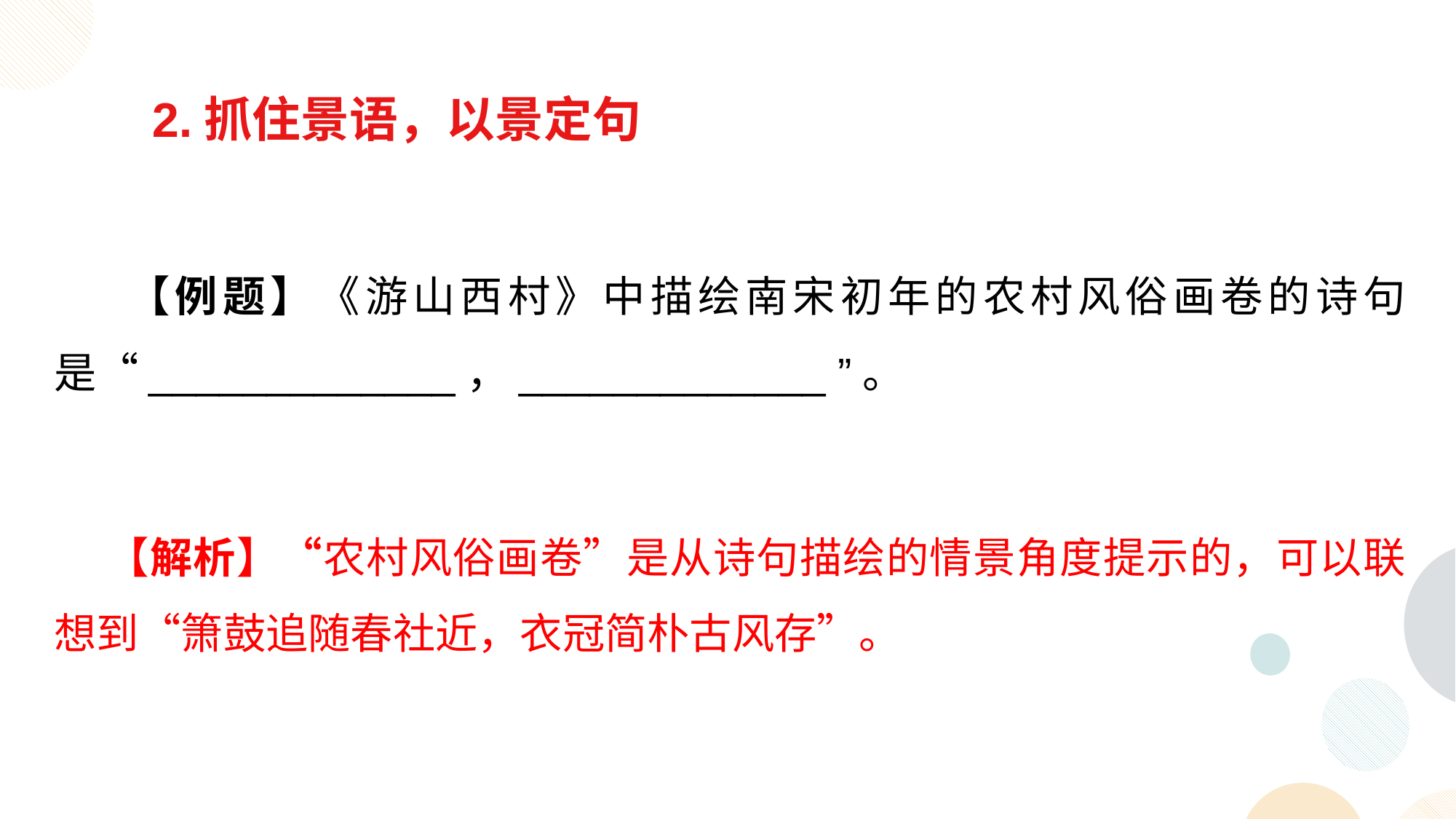

2.抓住景语，以景定句
    【例题】《游山西村》中描绘南宋初年的农村风俗画卷的诗句是“_____________，_____________ ”。
    【解析】“农村风俗画卷”是从诗句描绘的情景角度提示的，可以联想到“箫鼓追随春社近，衣冠简朴古风存”。